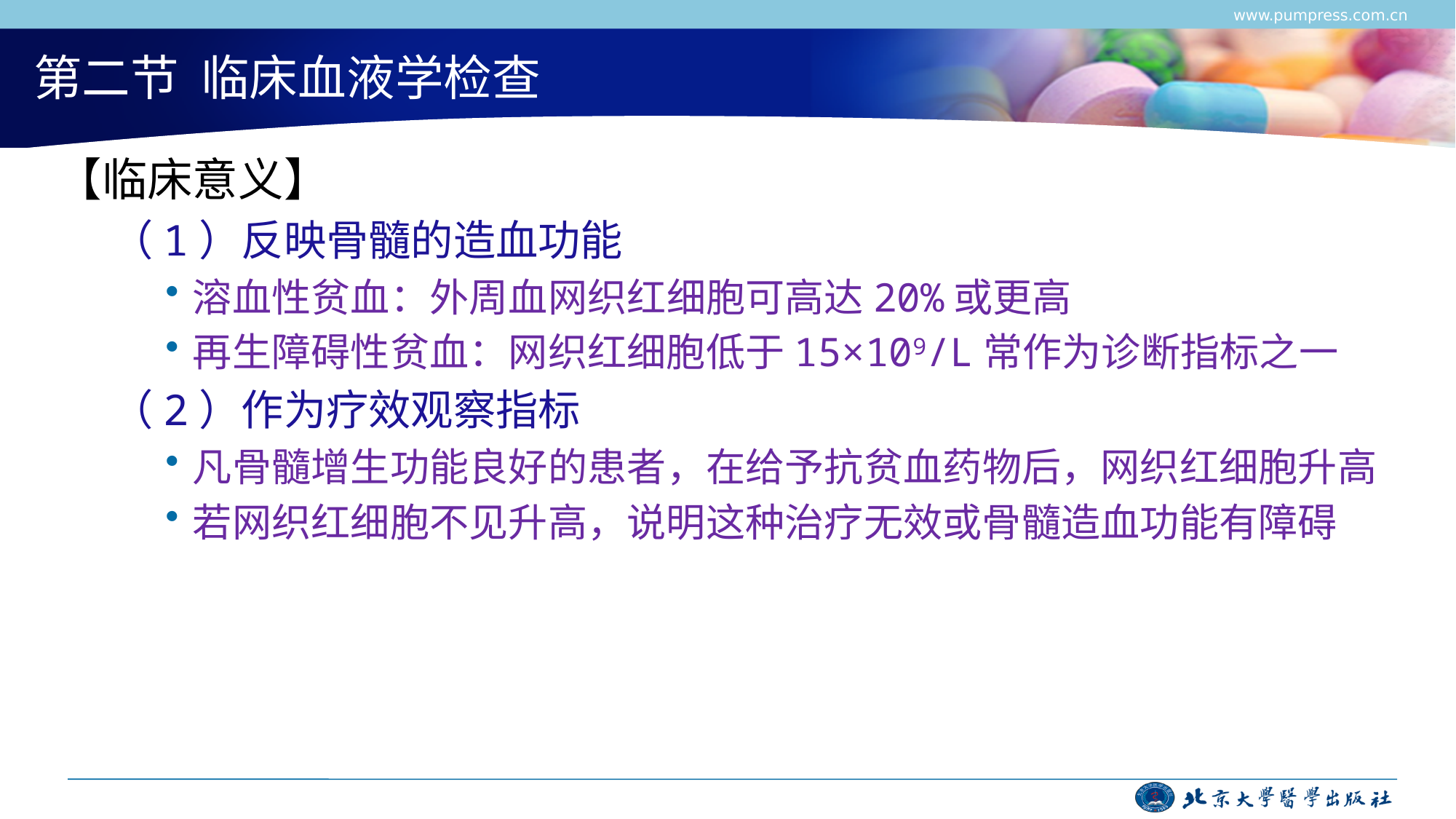

www.pumpress.com.cn
# 第二节  临床血液学检查
【临床意义】
（1）反映骨髓的造血功能
溶血性贫血：外周血网织红细胞可高达20%或更高
再生障碍性贫血：网织红细胞低于15×109/L常作为诊断指标之一
（2）作为疗效观察指标
凡骨髓增生功能良好的患者，在给予抗贫血药物后，网织红细胞升高
若网织红细胞不见升高，说明这种治疗无效或骨髓造血功能有障碍